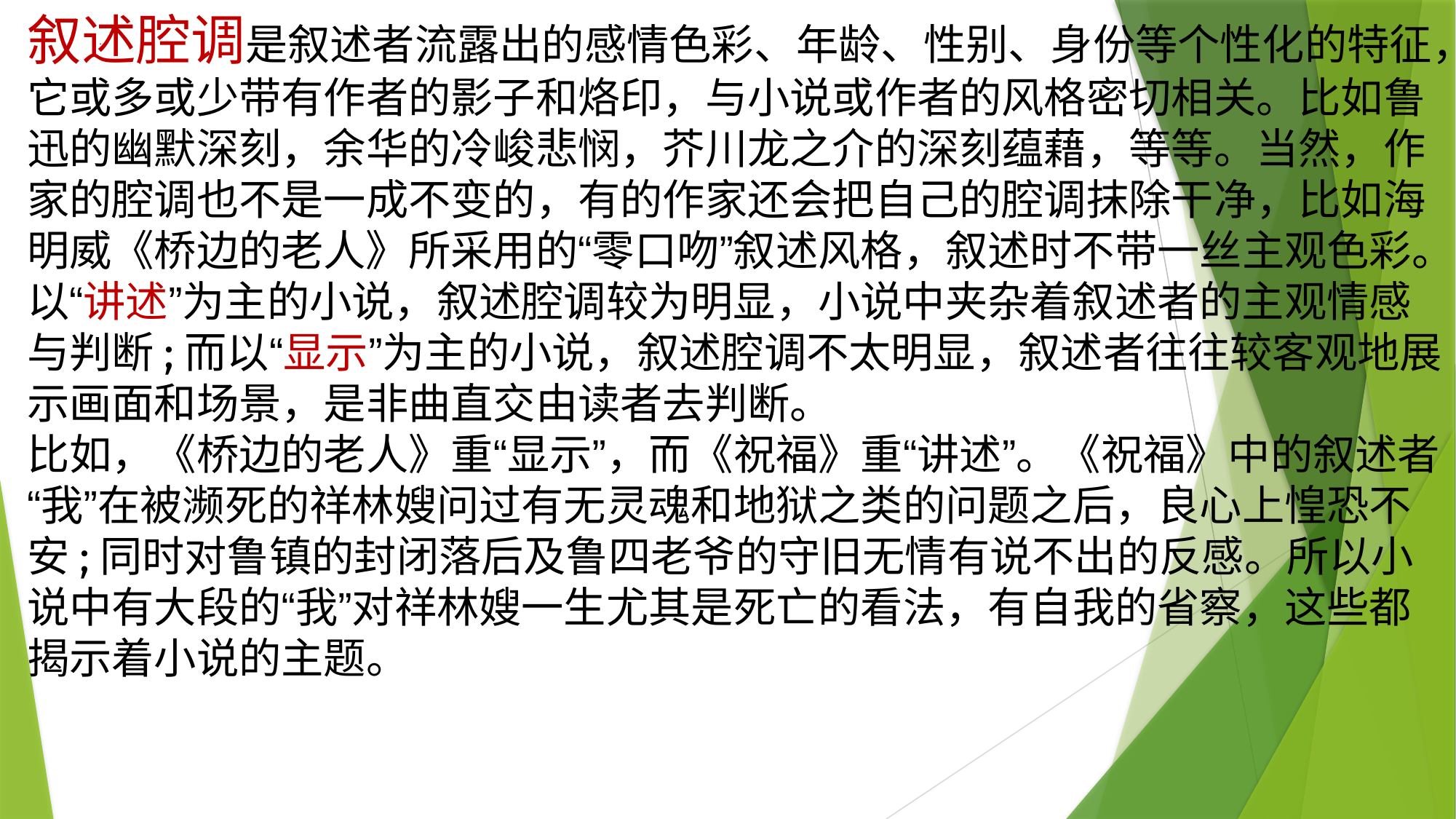

叙述腔调是叙述者流露出的感情色彩、年龄、性别、身份等个性化的特征，它或多或少带有作者的影子和烙印，与小说或作者的风格密切相关。比如鲁迅的幽默深刻，余华的冷峻悲悯，芥川龙之介的深刻蕴藉，等等。当然，作家的腔调也不是一成不变的，有的作家还会把自己的腔调抹除干净，比如海明威《桥边的老人》所采用的“零口吻”叙述风格，叙述时不带一丝主观色彩。
以“讲述”为主的小说，叙述腔调较为明显，小说中夹杂着叙述者的主观情感与判断;而以“显示”为主的小说，叙述腔调不太明显，叙述者往往较客观地展示画面和场景，是非曲直交由读者去判断。
比如，《桥边的老人》重“显示”，而《祝福》重“讲述”。《祝福》中的叙述者“我”在被濒死的祥林嫂问过有无灵魂和地狱之类的问题之后，良心上惶恐不安;同时对鲁镇的封闭落后及鲁四老爷的守旧无情有说不出的反感。所以小说中有大段的“我”对祥林嫂一生尤其是死亡的看法，有自我的省察，这些都揭示着小说的主题。